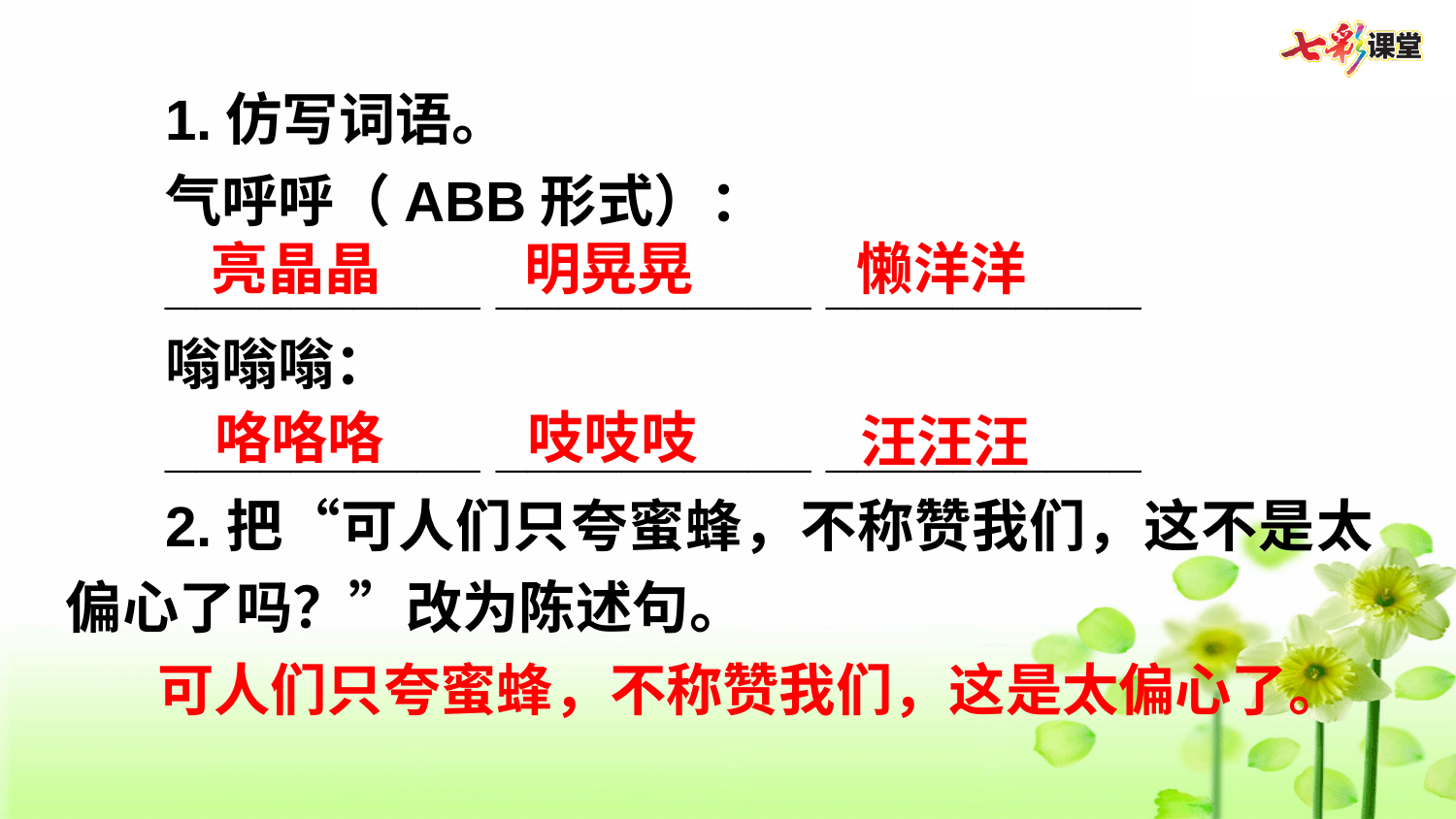

1.仿写词语。
气呼呼（ABB形式）：
__________ __________ __________
嗡嗡嗡：
__________ __________ __________
2.把“可人们只夸蜜蜂，不称赞我们，这不是太偏心了吗？”改为陈述句。
亮晶晶
明晃晃
懒洋洋
咯咯咯
吱吱吱
汪汪汪
可人们只夸蜜蜂，不称赞我们，这是太偏心了。